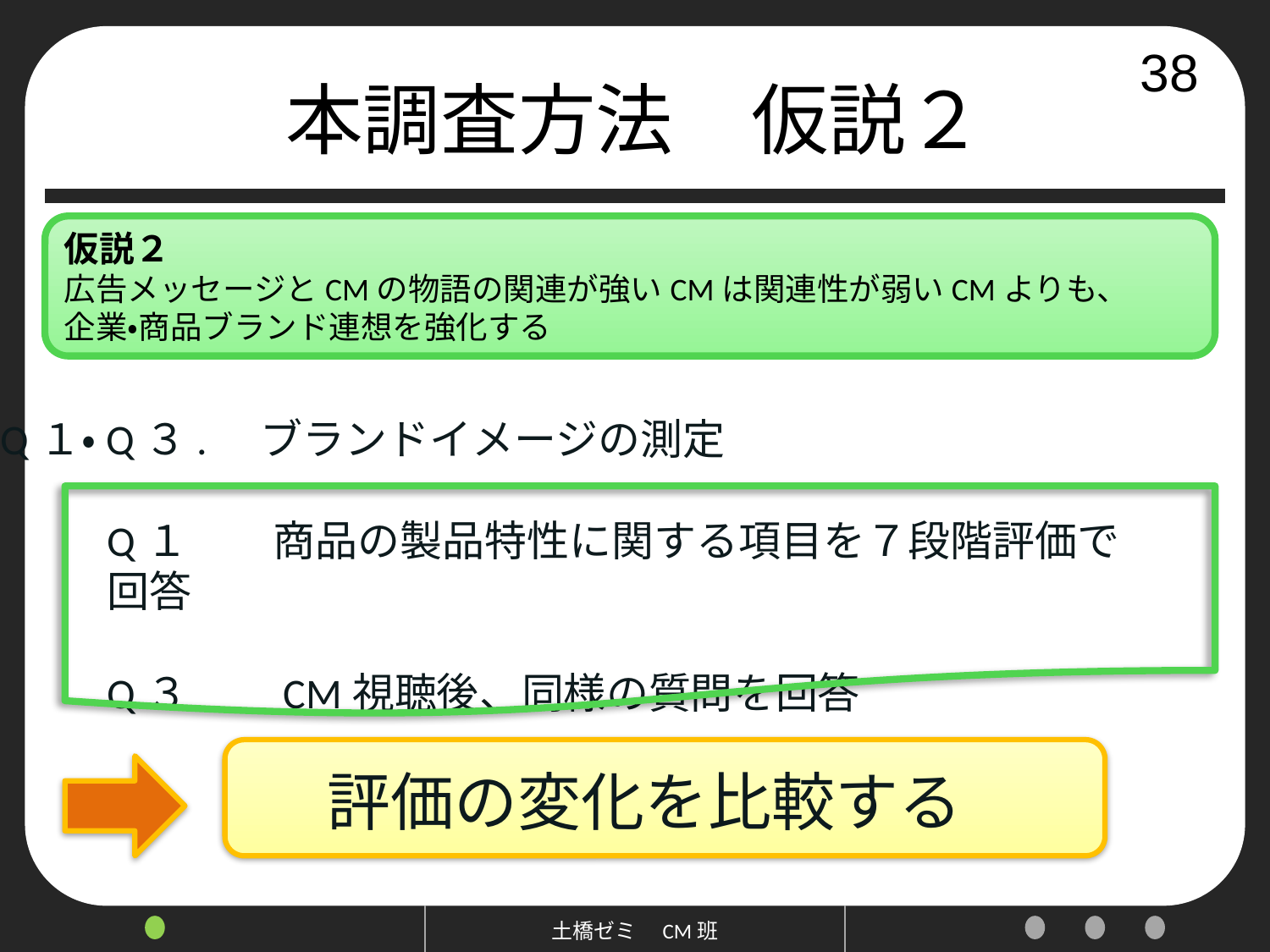

# 本調査方法　仮説２
38
仮説２
広告メッセージとCMの物語の関連が強いCMは関連性が弱いCMよりも、
企業・商品ブランド連想を強化する
Q１・Q３.　ブランドイメージの測定

Q１　　商品の製品特性に関する項目を７段階評価で回答

Q３　　CM視聴後、同様の質問を回答

評価の変化を比較する
土橋ゼミ　CM班